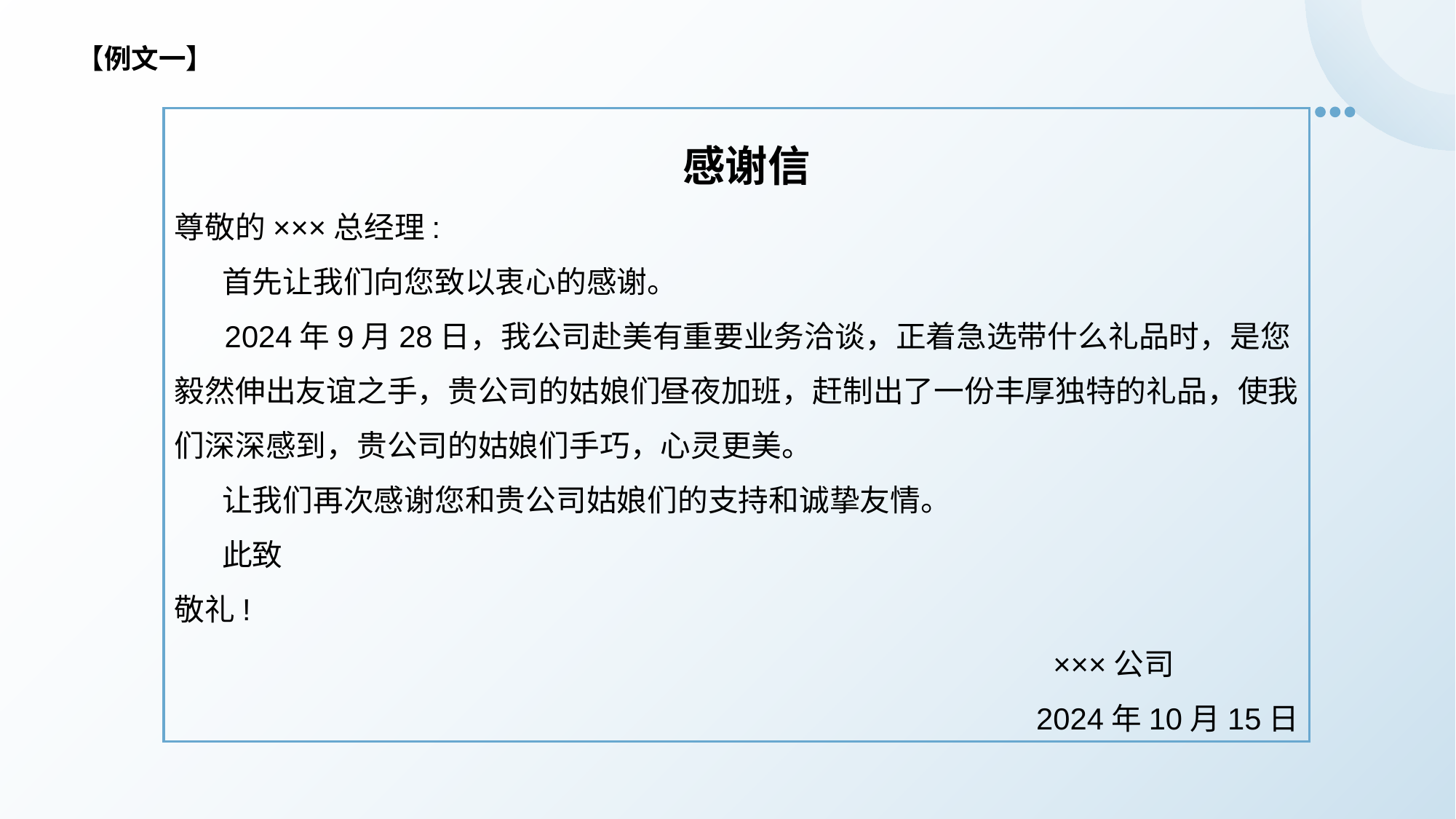

【例文一】
 感谢信
尊敬的×××总经理:
      首先让我们向您致以衷心的感谢。
      2024年9月28日，我公司赴美有重要业务洽谈，正着急选带什么礼品时，是您毅然伸出友谊之手，贵公司的姑娘们昼夜加班，赶制出了一份丰厚独特的礼品，使我们深深感到，贵公司的姑娘们手巧，心灵更美。
      让我们再次感谢您和贵公司姑娘们的支持和诚挚友情。
      此致
敬礼!
                                                                                                         ×××公司
2024年10月15日